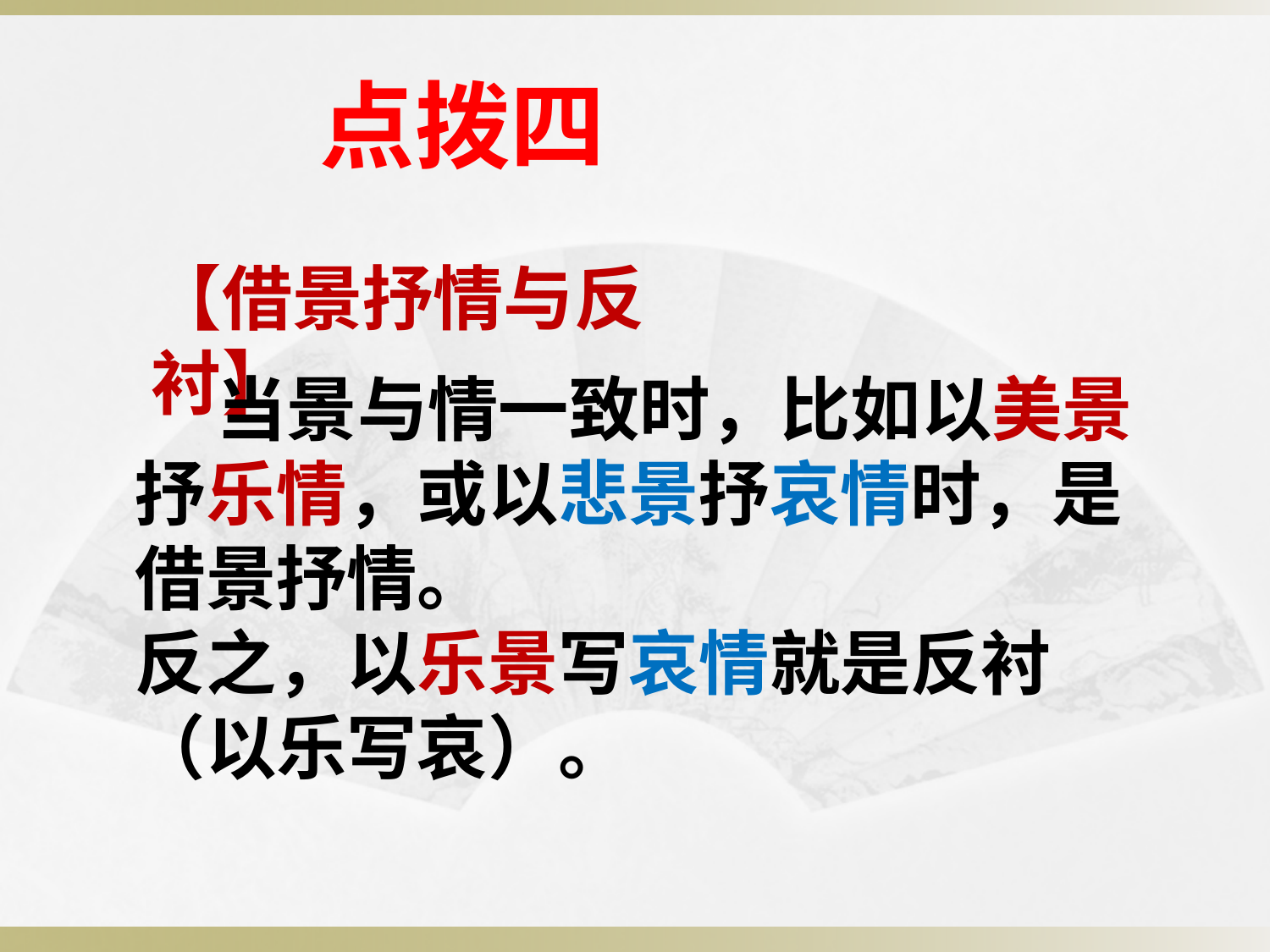

点拨四
【借景抒情与反衬】

    当景与情一致时，比如以美景抒乐情，或以悲景抒哀情时，是借景抒情。
反之，以乐景写哀情就是反衬（以乐写哀）。